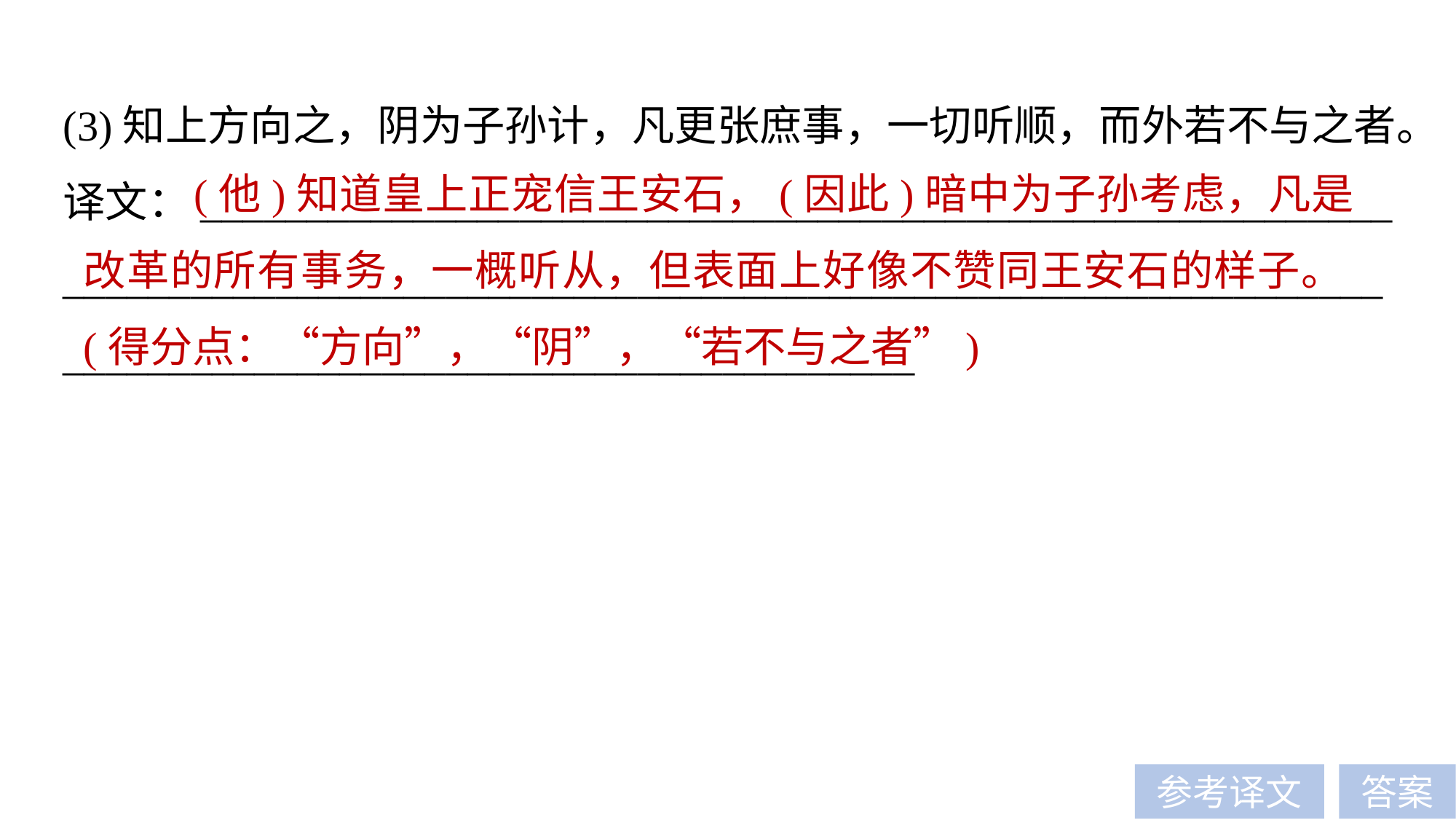

(3)知上方向之，阴为子孙计，凡更张庶事，一切听顺，而外若不与之者。
译文：________________________________________________________
______________________________________________________________________________________________________
          (他)知道皇上正宠信王安石，(因此)暗中为子孙考虑，凡是改革的所有事务，一概听从，但表面上好像不赞同王安石的样子。(得分点：“方向”，“阴”，“若不与之者”)
参考译文
答案